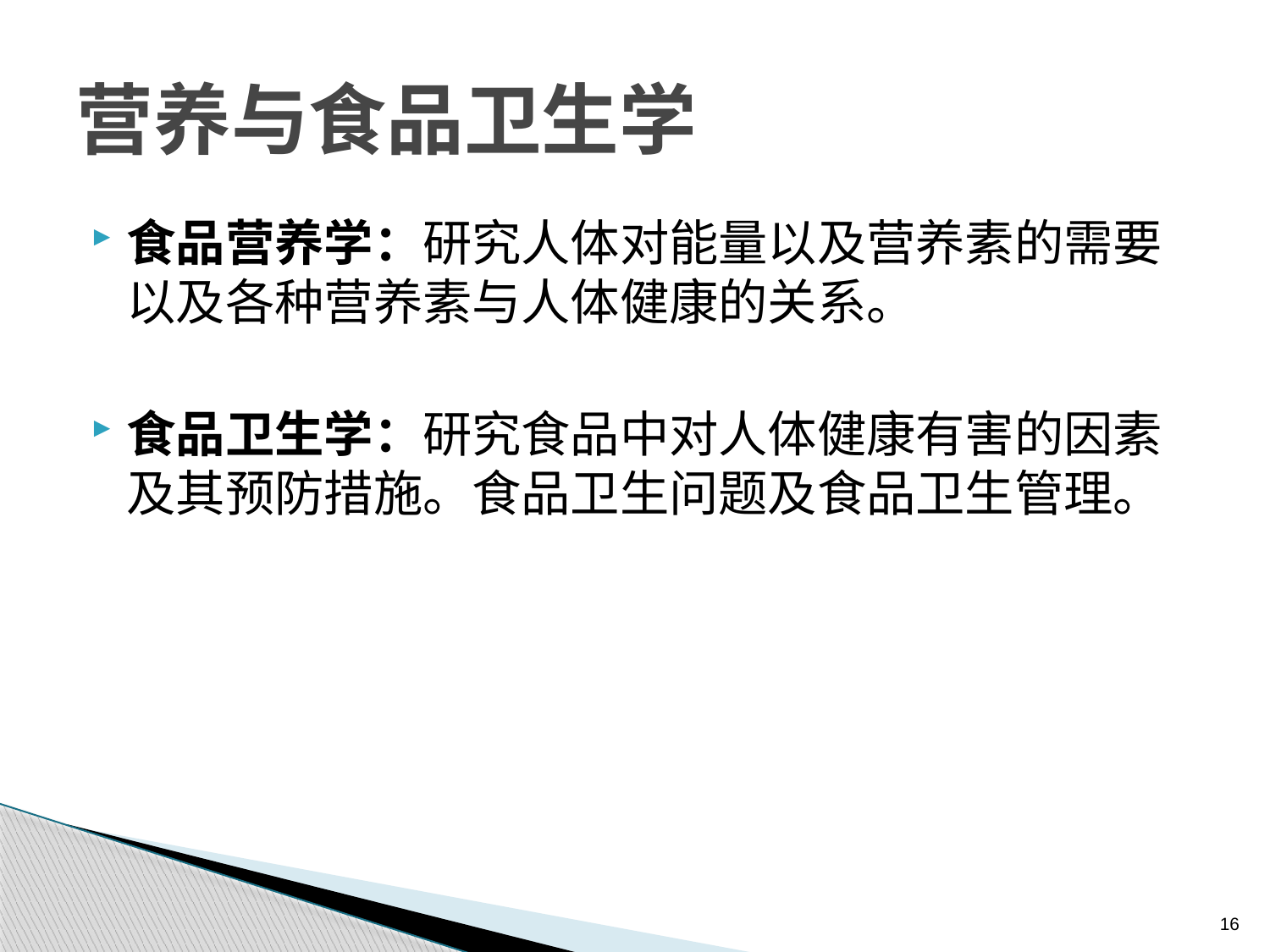

# 营养与食品卫生学
食品营养学：研究人体对能量以及营养素的需要以及各种营养素与人体健康的关系。

食品卫生学：研究食品中对人体健康有害的因素及其预防措施。食品卫生问题及食品卫生管理。

16